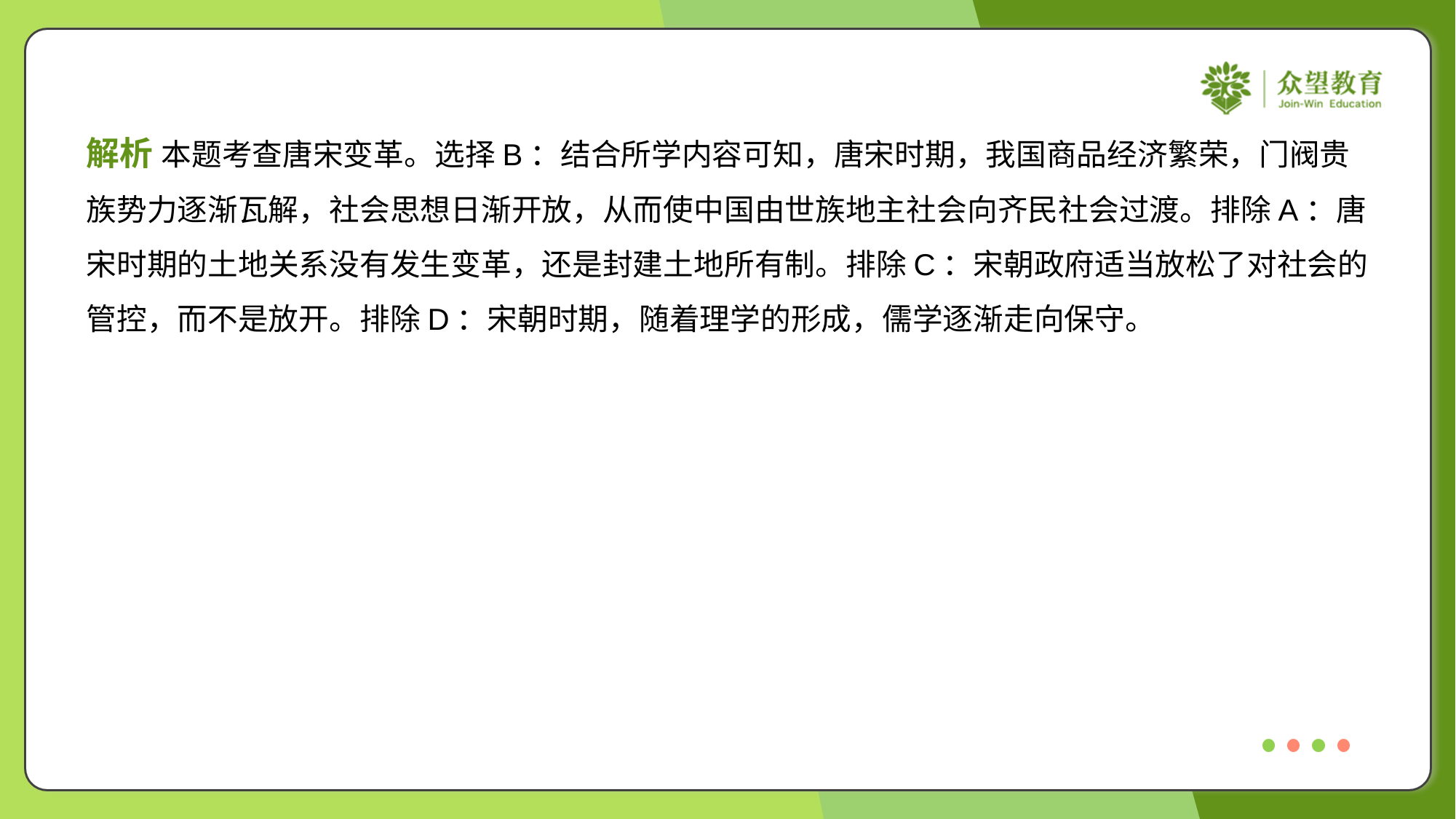

解析 本题考查唐宋变革。选择B：结合所学内容可知，唐宋时期，我国商品经济繁荣，门阀贵
族势力逐渐瓦解，社会思想日渐开放，从而使中国由世族地主社会向齐民社会过渡。排除A：唐
宋时期的土地关系没有发生变革，还是封建土地所有制。排除C：宋朝政府适当放松了对社会的
管控，而不是放开。排除D：宋朝时期，随着理学的形成，儒学逐渐走向保守。